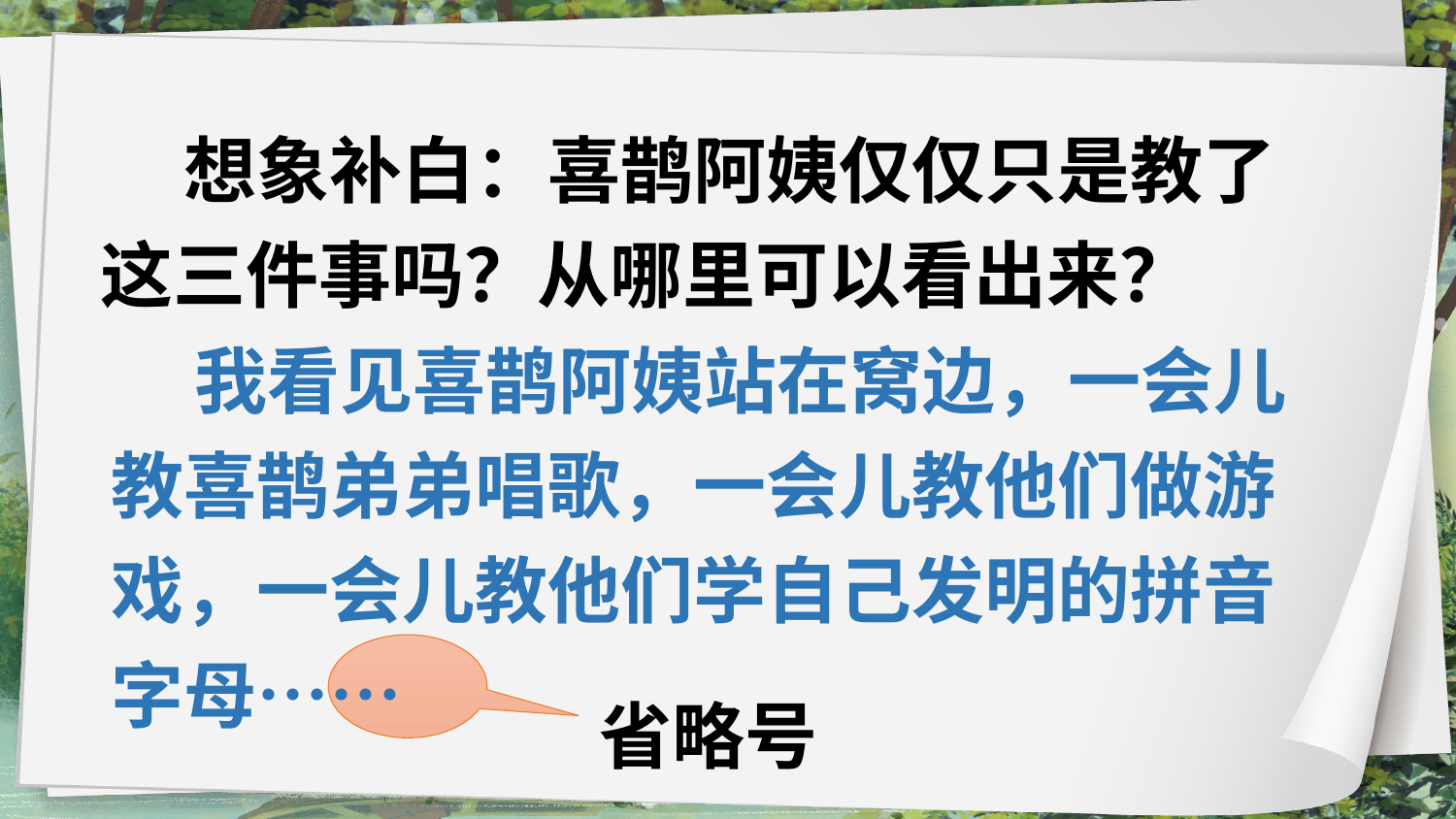

想象补白：喜鹊阿姨仅仅只是教了这三件事吗？从哪里可以看出来？
    我看见喜鹊阿姨站在窝边，一会儿教喜鹊弟弟唱歌，一会儿教他们做游戏，一会儿教他们学自己发明的拼音字母……

省略号